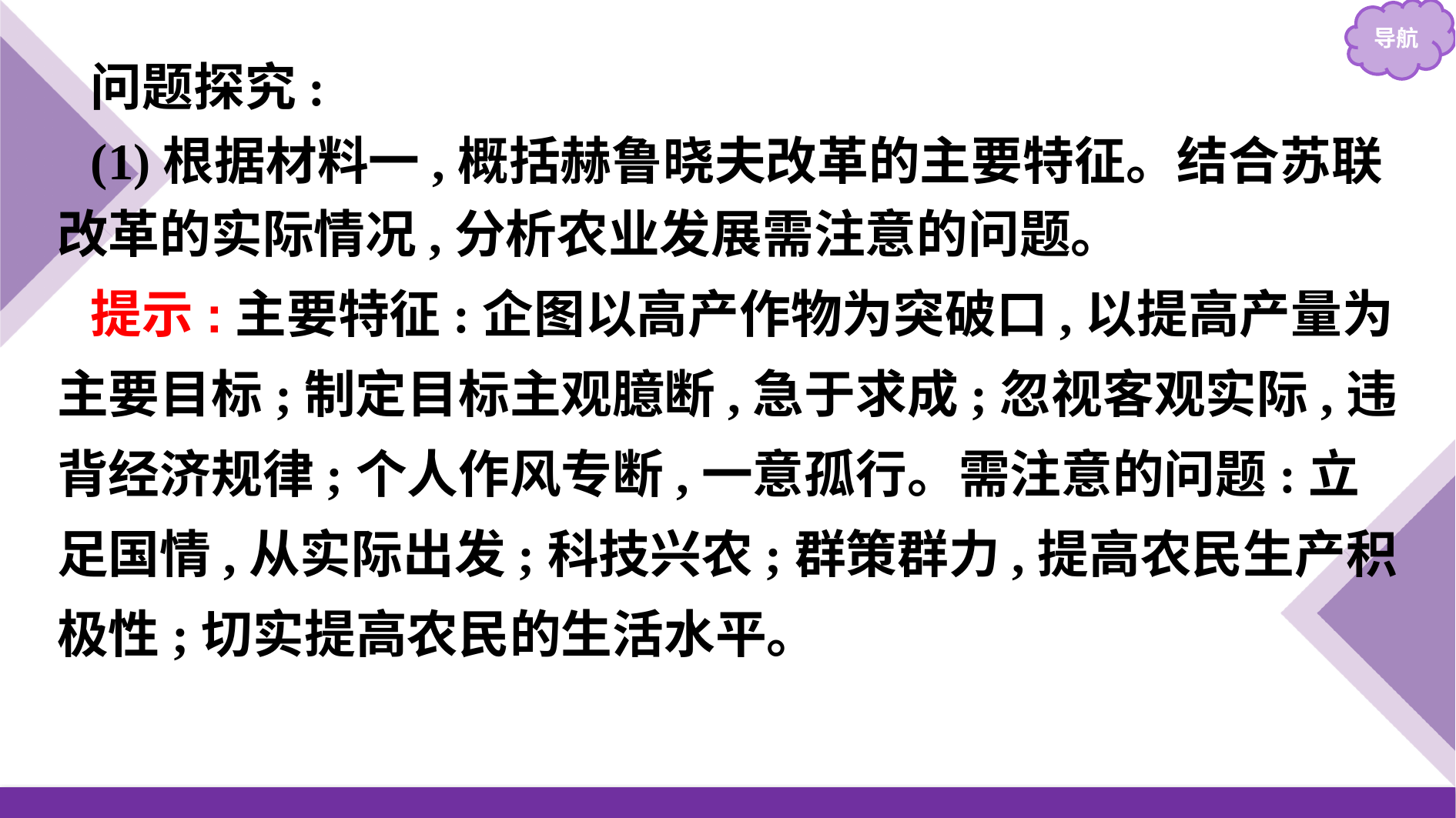

问题探究:
(1)根据材料一,概括赫鲁晓夫改革的主要特征。结合苏联改革的实际情况,分析农业发展需注意的问题。
提示:主要特征:企图以高产作物为突破口,以提高产量为主要目标;制定目标主观臆断,急于求成;忽视客观实际,违背经济规律;个人作风专断,一意孤行。需注意的问题:立足国情,从实际出发;科技兴农;群策群力,提高农民生产积极性;切实提高农民的生活水平。